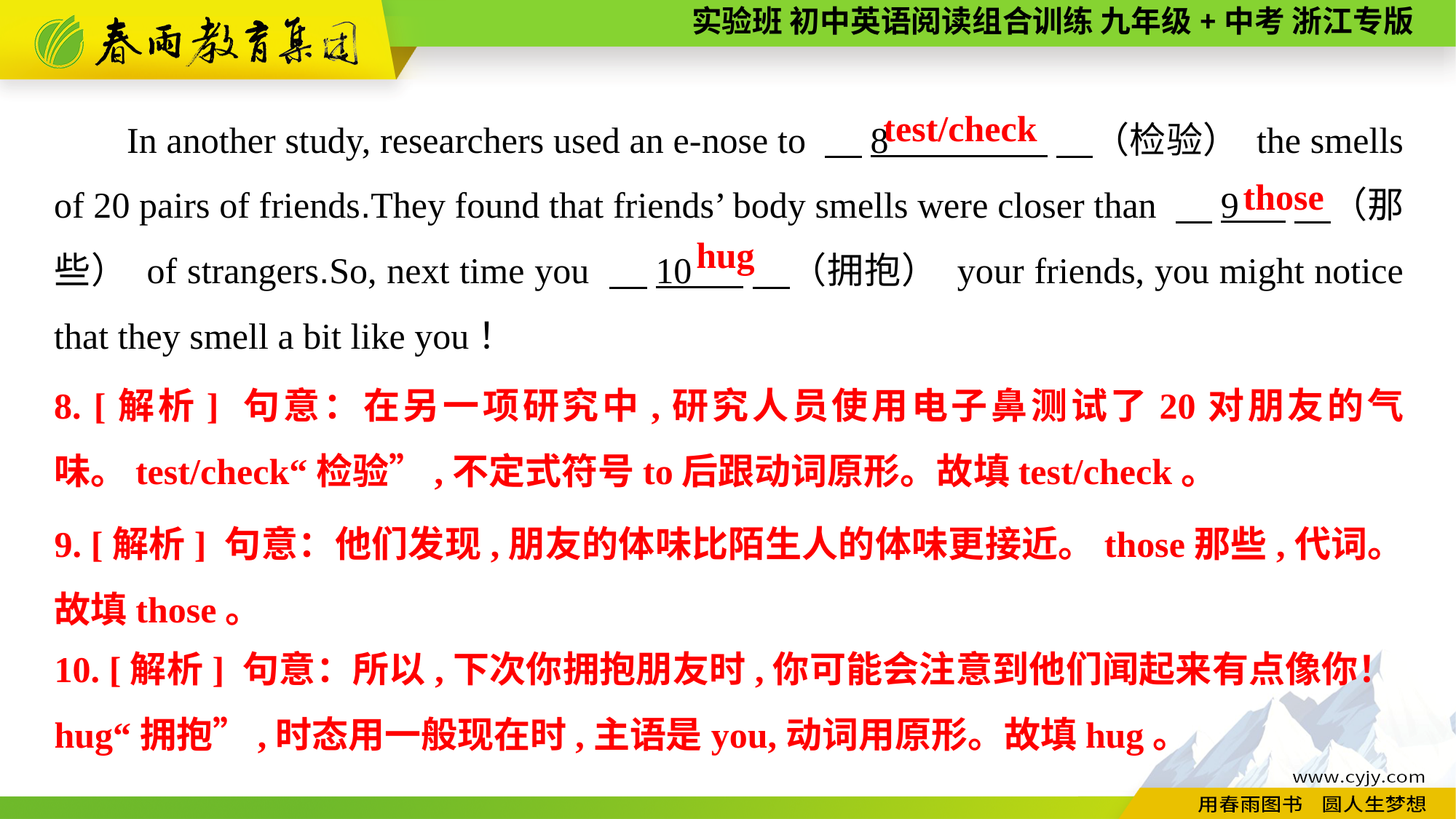

In another study, researchers used an e-nose to 　8                 　（检验） the smells of 20 pairs of friends.They found that friends’ body smells were closer than 　9     　（那些） of strangers.So, next time you 　10     　（拥抱） your friends, you might notice that they smell a bit like you！
test/check
those
hug
8. [解析] 句意：在另一项研究中,研究人员使用电子鼻测试了20对朋友的气味。test/check“检验”,不定式符号to后跟动词原形。故填test/check。
9. [解析] 句意：他们发现,朋友的体味比陌生人的体味更接近。those那些,代词。故填those。
10. [解析] 句意：所以,下次你拥抱朋友时,你可能会注意到他们闻起来有点像你！hug“拥抱”,时态用一般现在时,主语是you,动词用原形。故填hug。